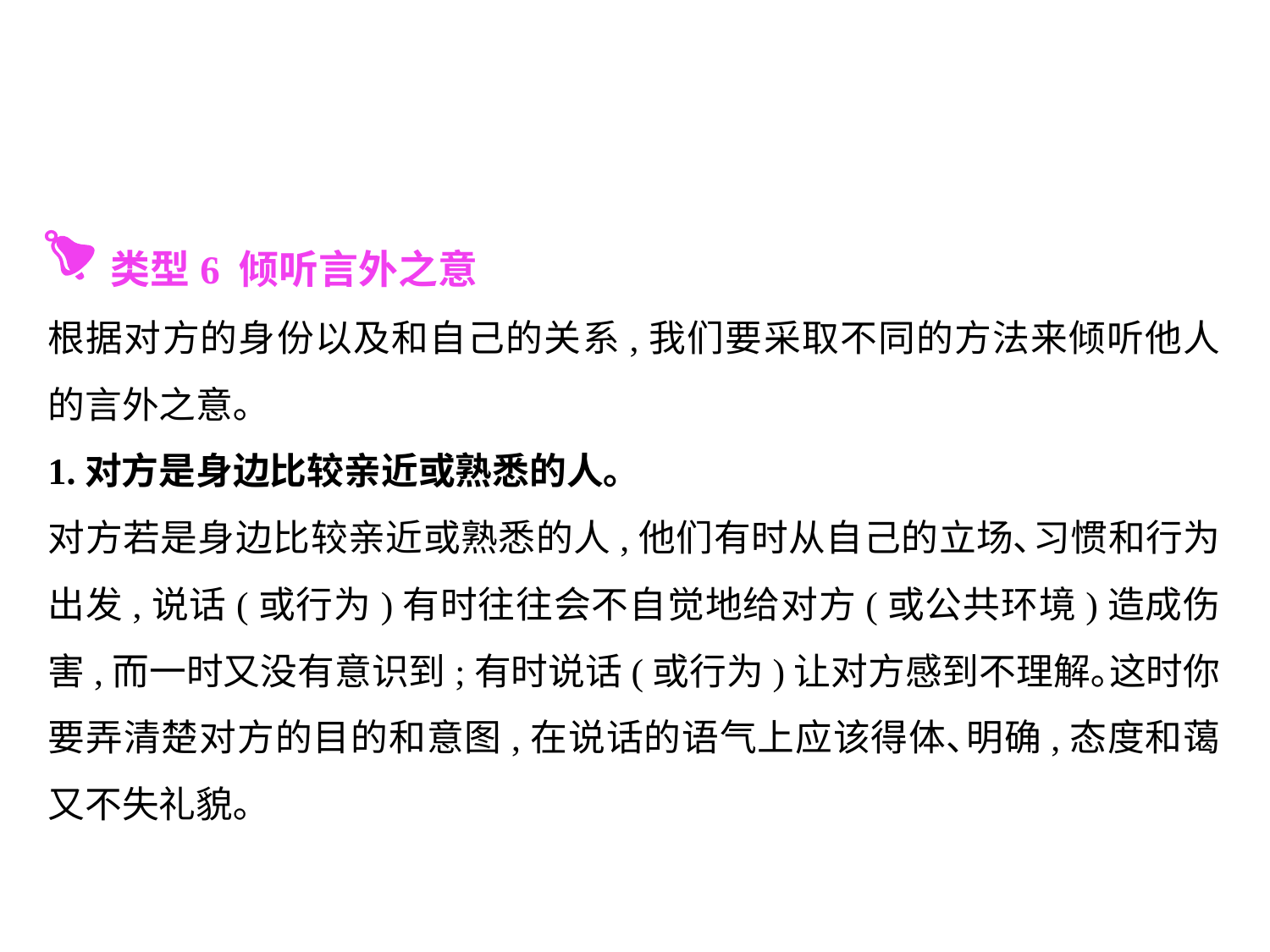

类型6 倾听言外之意

根据对方的身份以及和自己的关系,我们要采取不同的方法来倾听他人的言外之意｡
1.对方是身边比较亲近或熟悉的人｡
对方若是身边比较亲近或熟悉的人,他们有时从自己的立场､习惯和行为出发,说话(或行为)有时往往会不自觉地给对方(或公共环境)造成伤害,而一时又没有意识到;有时说话(或行为)让对方感到不理解｡这时你要弄清楚对方的目的和意图,在说话的语气上应该得体､明确,态度和蔼又不失礼貌｡